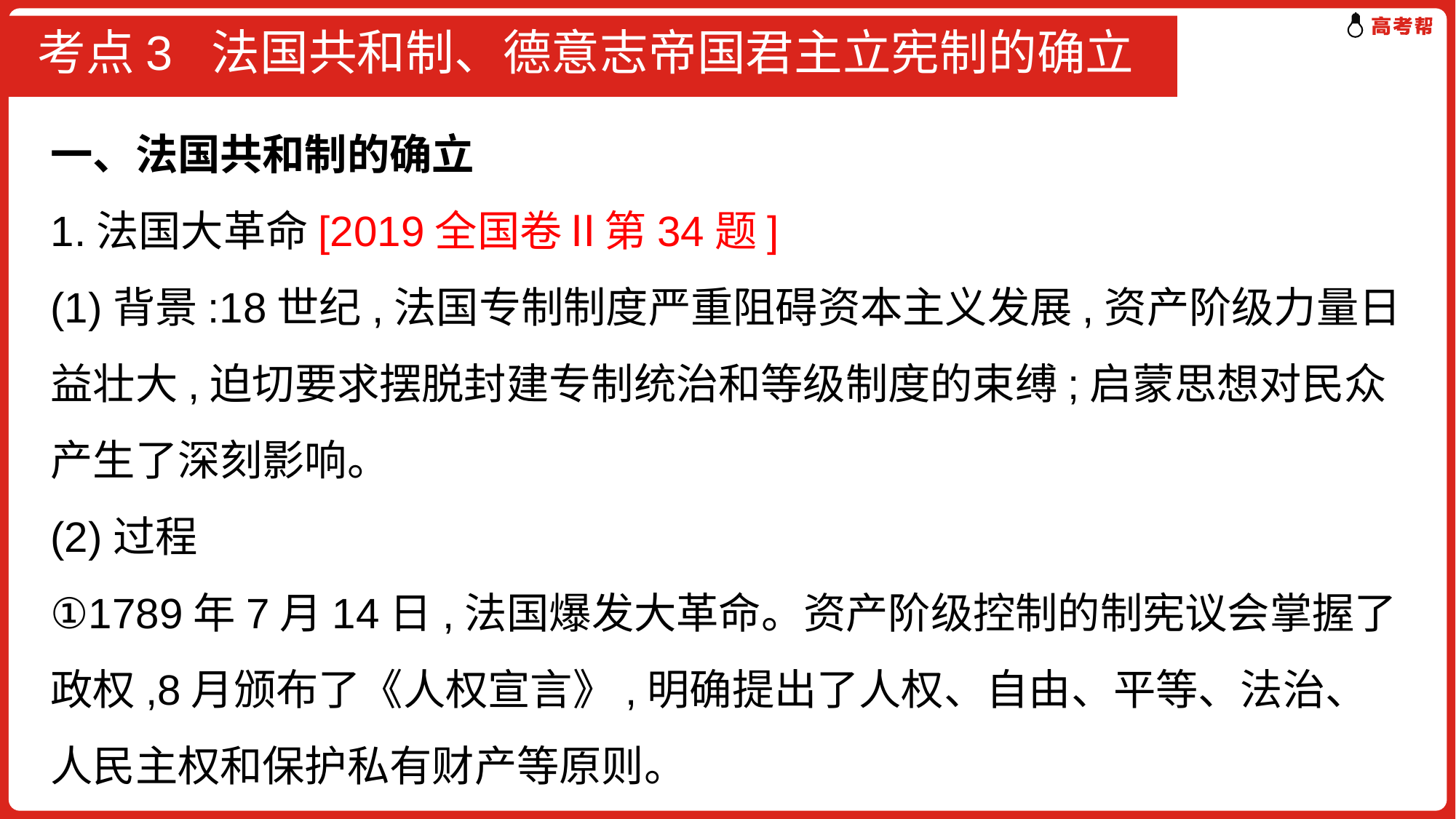

# 考点3  法国共和制、德意志帝国君主立宪制的确立
一、法国共和制的确立
1.法国大革命[2019全国卷Ⅱ第34题]
(1)背景:18世纪,法国专制制度严重阻碍资本主义发展,资产阶级力量日益壮大,迫切要求摆脱封建专制统治和等级制度的束缚;启蒙思想对民众产生了深刻影响。
(2)过程
①1789年7月14日,法国爆发大革命。资产阶级控制的制宪议会掌握了政权,8月颁布了《人权宣言》,明确提出了人权、自由、平等、法治、人民主权和保护私有财产等原则。